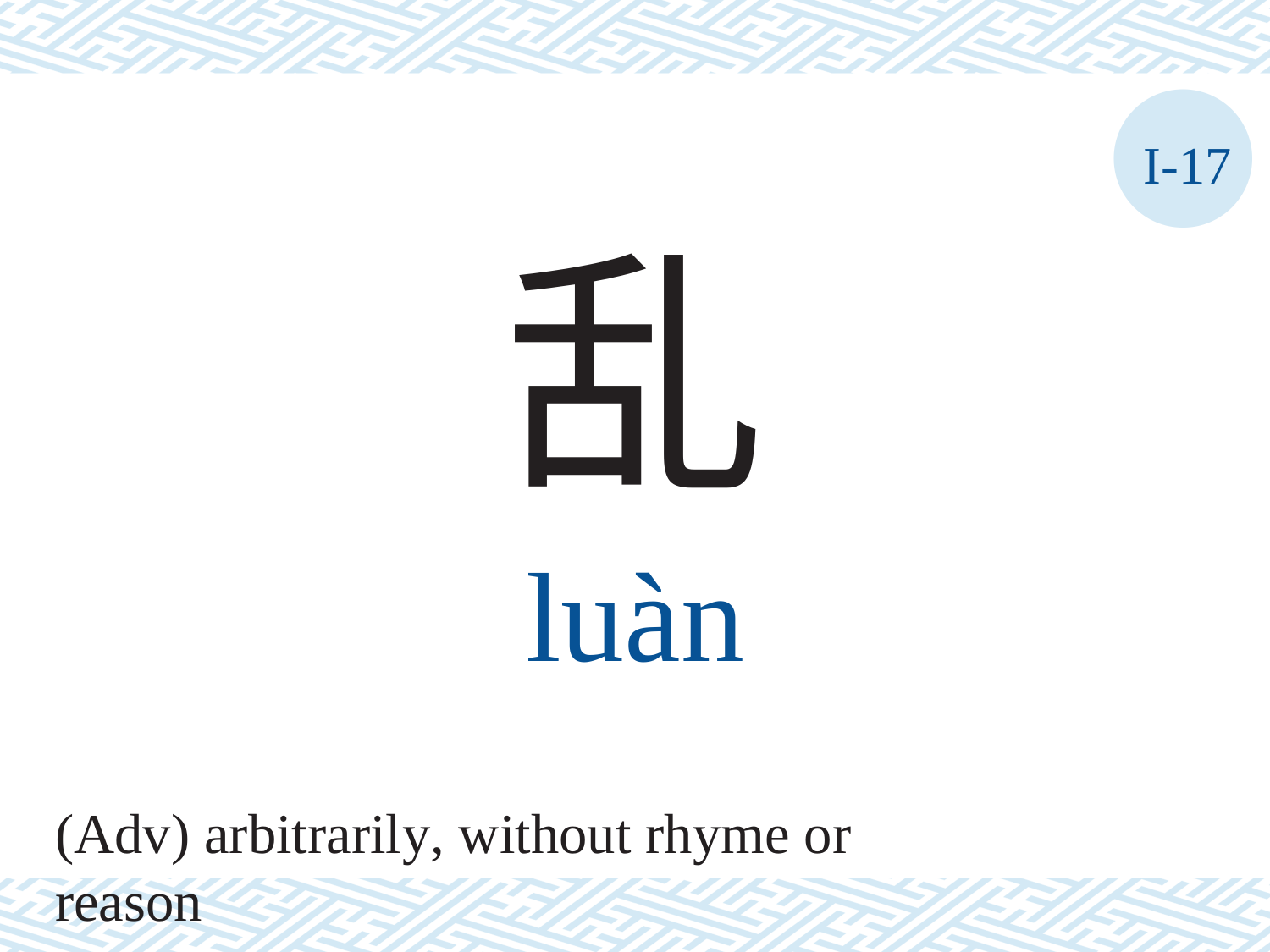

I-17
乱
luàn
(Adv) arbitrarily, without rhyme or reason